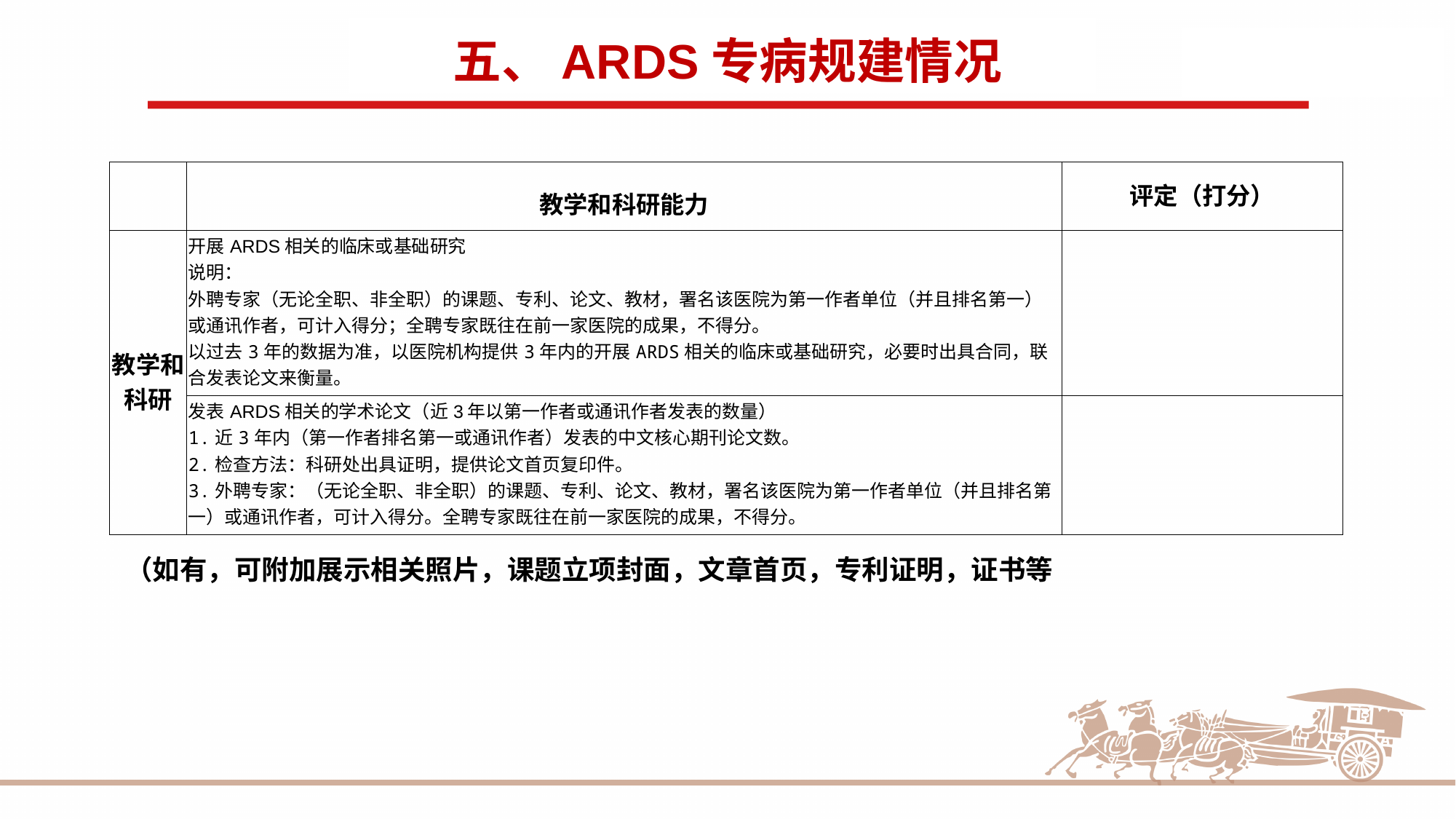

五、ARDS专病规建情况
|  | 教学和科研能力 | 评定（打分） |
| --- | --- | --- |
| 教学和科研 | 开展ARDS相关的临床或基础研究 说明： 外聘专家（无论全职、非全职）的课题、专利、论文、教材，署名该医院为第一作者单位（并且排名第一）或通讯作者，可计入得分；全聘专家既往在前一家医院的成果，不得分。 以过去3年的数据为准，以医院机构提供3年内的开展ARDS相关的临床或基础研究，必要时出具合同，联合发表论文来衡量。 |  |
|  | 发表ARDS相关的学术论文（近3年以第一作者或通讯作者发表的数量） 1.近3年内（第一作者排名第一或通讯作者）发表的中文核心期刊论文数。 2.检查方法：科研处出具证明，提供论文首页复印件。 3.外聘专家：（无论全职、非全职）的课题、专利、论文、教材，署名该医院为第一作者单位（并且排名第一）或通讯作者，可计入得分。全聘专家既往在前一家医院的成果，不得分。 |  |
（如有，可附加展示相关照片，课题立项封面，文章首页，专利证明，证书等